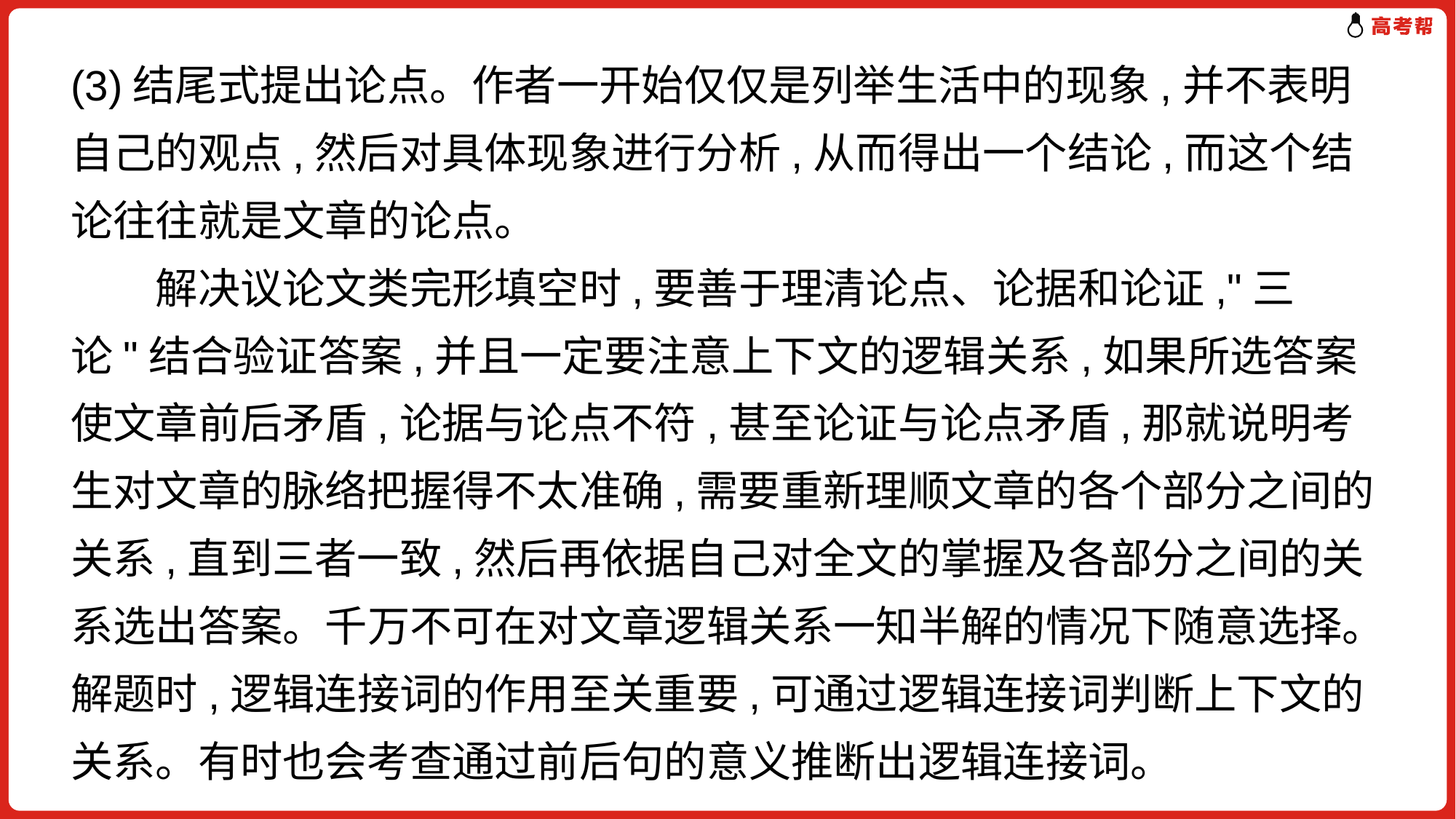

(3)结尾式提出论点。作者一开始仅仅是列举生活中的现象,并不表明自己的观点,然后对具体现象进行分析,从而得出一个结论,而这个结论往往就是文章的论点。
　　解决议论文类完形填空时,要善于理清论点、论据和论证,"三论"结合验证答案,并且一定要注意上下文的逻辑关系,如果所选答案使文章前后矛盾,论据与论点不符,甚至论证与论点矛盾,那就说明考生对文章的脉络把握得不太准确,需要重新理顺文章的各个部分之间的关系,直到三者一致,然后再依据自己对全文的掌握及各部分之间的关系选出答案。千万不可在对文章逻辑关系一知半解的情况下随意选择。解题时,逻辑连接词的作用至关重要,可通过逻辑连接词判断上下文的关系。有时也会考查通过前后句的意义推断出逻辑连接词。